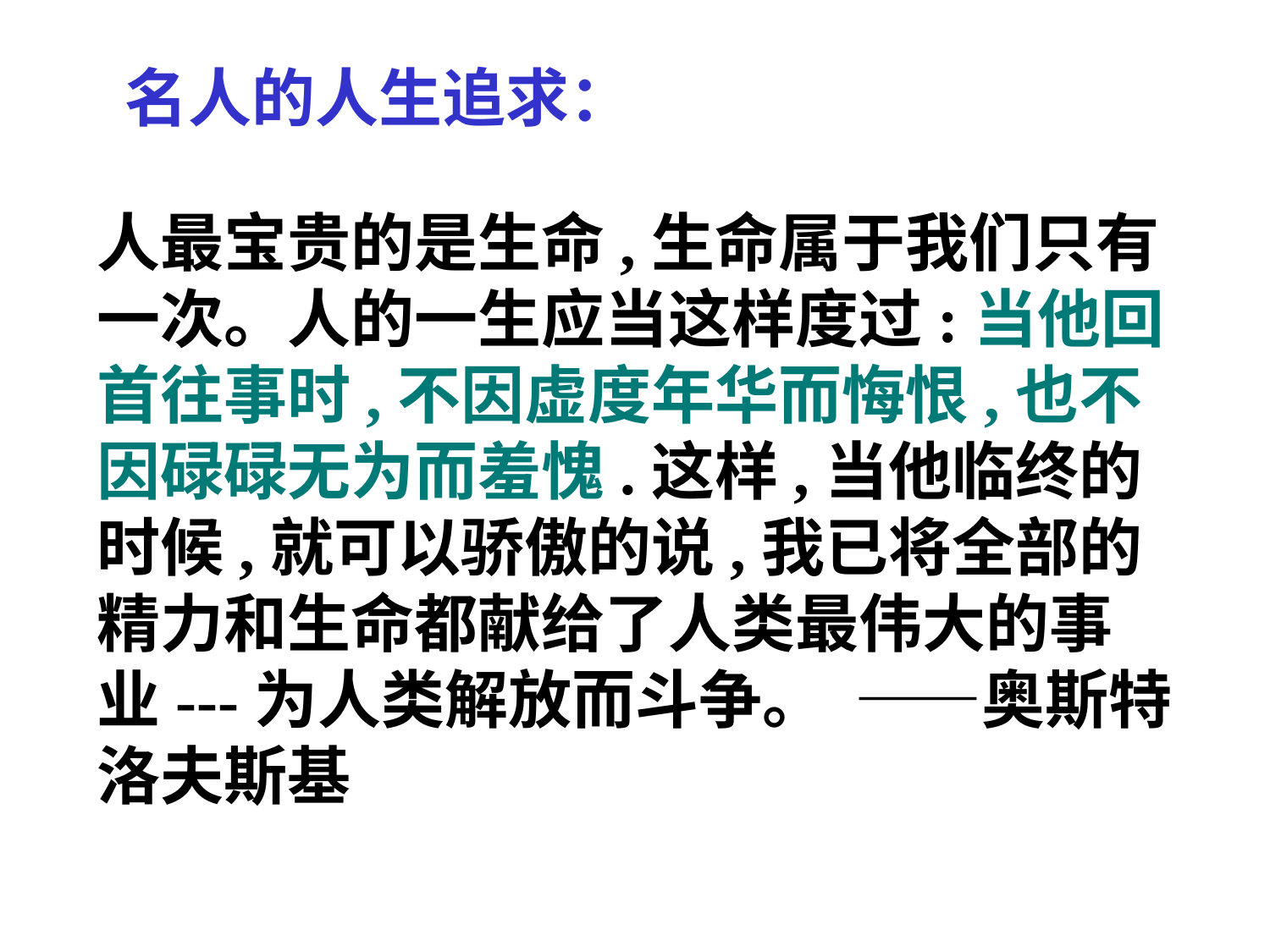

名人的人生追求：
人最宝贵的是生命,生命属于我们只有一次。人的一生应当这样度过:当他回首往事时,不因虚度年华而悔恨,也不因碌碌无为而羞愧.这样,当他临终的时候,就可以骄傲的说,我已将全部的精力和生命都献给了人类最伟大的事业---为人类解放而斗争。  ——奥斯特洛夫斯基